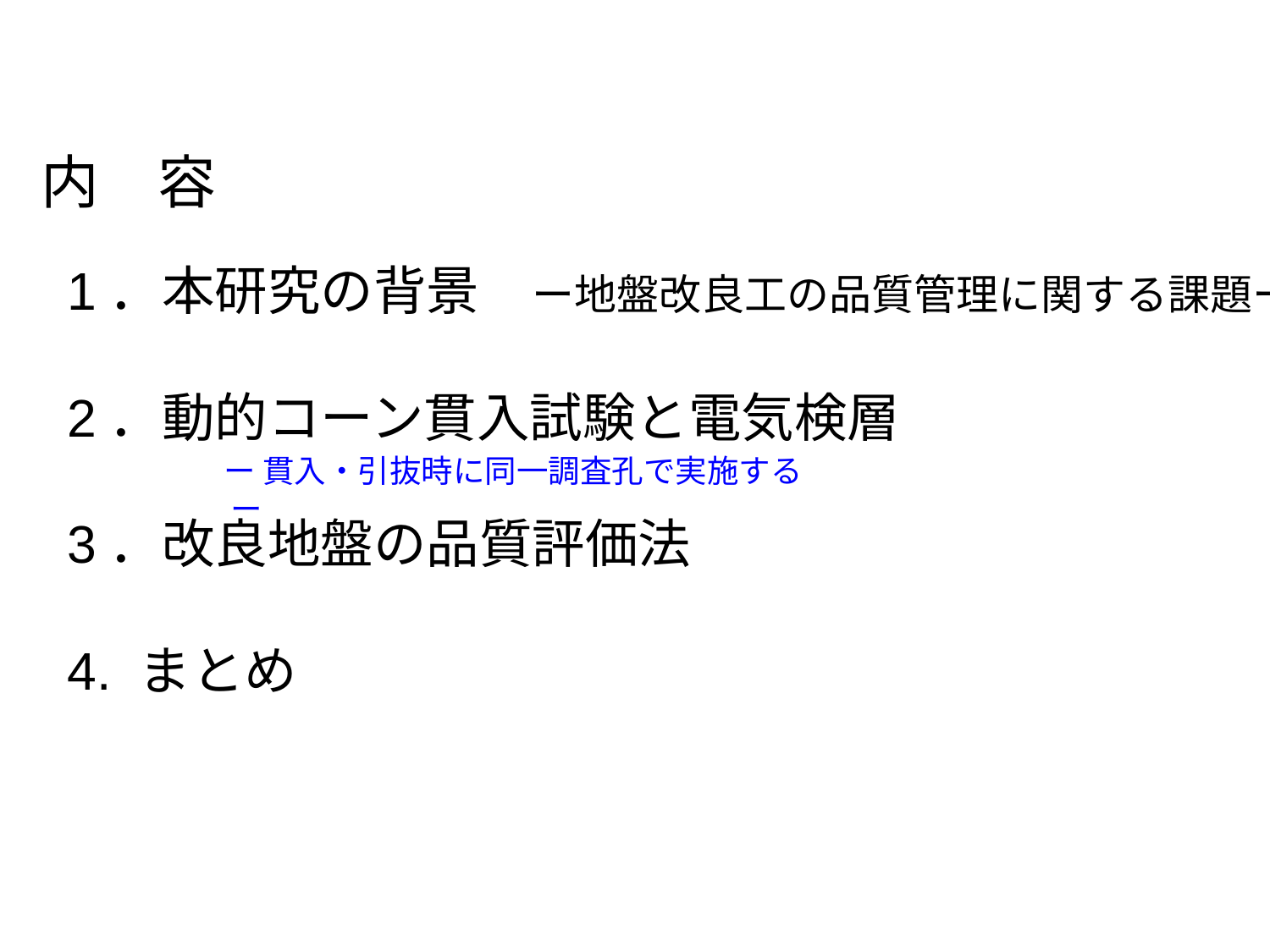

内　容
1．本研究の背景　ー地盤改良工の品質管理に関する課題ー

2．動的コーン貫入試験と電気検層

3．改良地盤の品質評価法

4. まとめ
ー 貫入・引抜時に同一調査孔で実施する ー